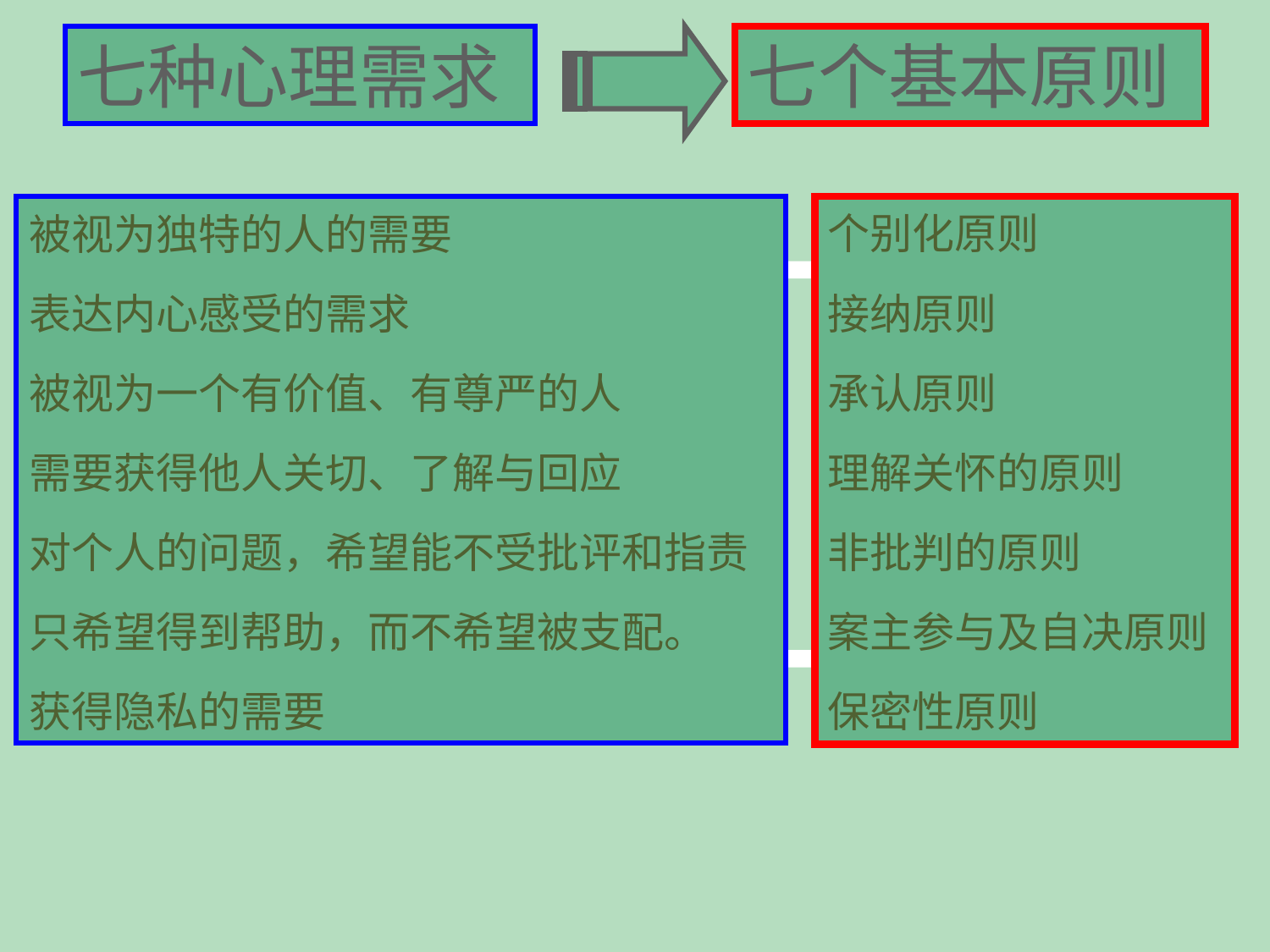

七种心理需求

七个基本原则
被视为独特的人的需要
表达内心感受的需求
被视为一个有价值、有尊严的人
需要获得他人关切、了解与回应
对个人的问题，希望能不受批评和指责
只希望得到帮助，而不希望被支配。
获得隐私的需要
个别化原则
接纳原则
承认原则
理解关怀的原则
非批判的原则
案主参与及自决原则
保密性原则